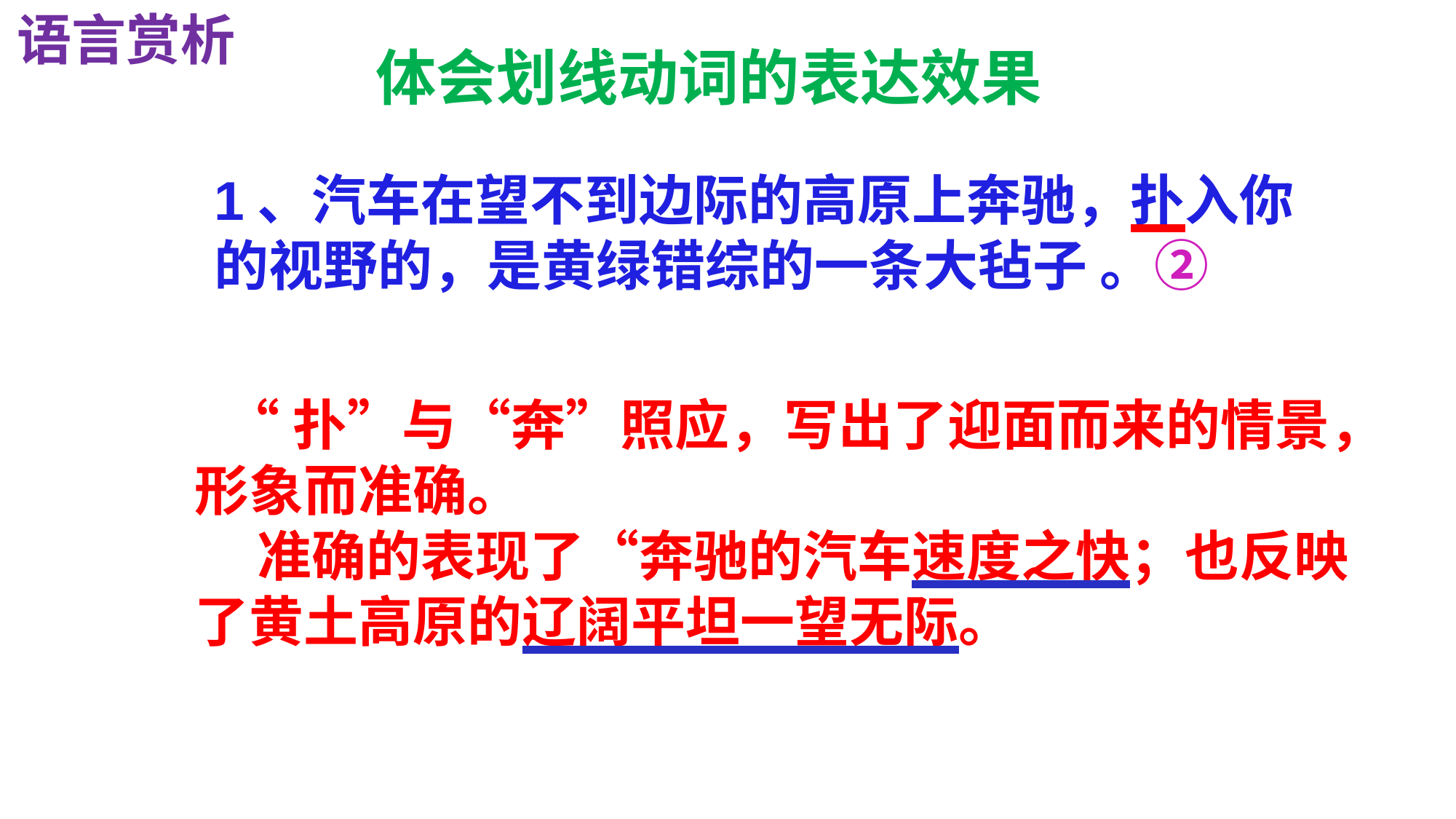

语言赏析
体会划线动词的表达效果
1、汽车在望不到边际的高原上奔驰，扑入你的视野的，是黄绿错综的一条大毡子 。②

     “扑”与“奔”照应，写出了迎面而来的情景，
形象而准确。
    准确的表现了“奔驰的汽车速度之快；也反映
了黄土高原的辽阔平坦一望无际。